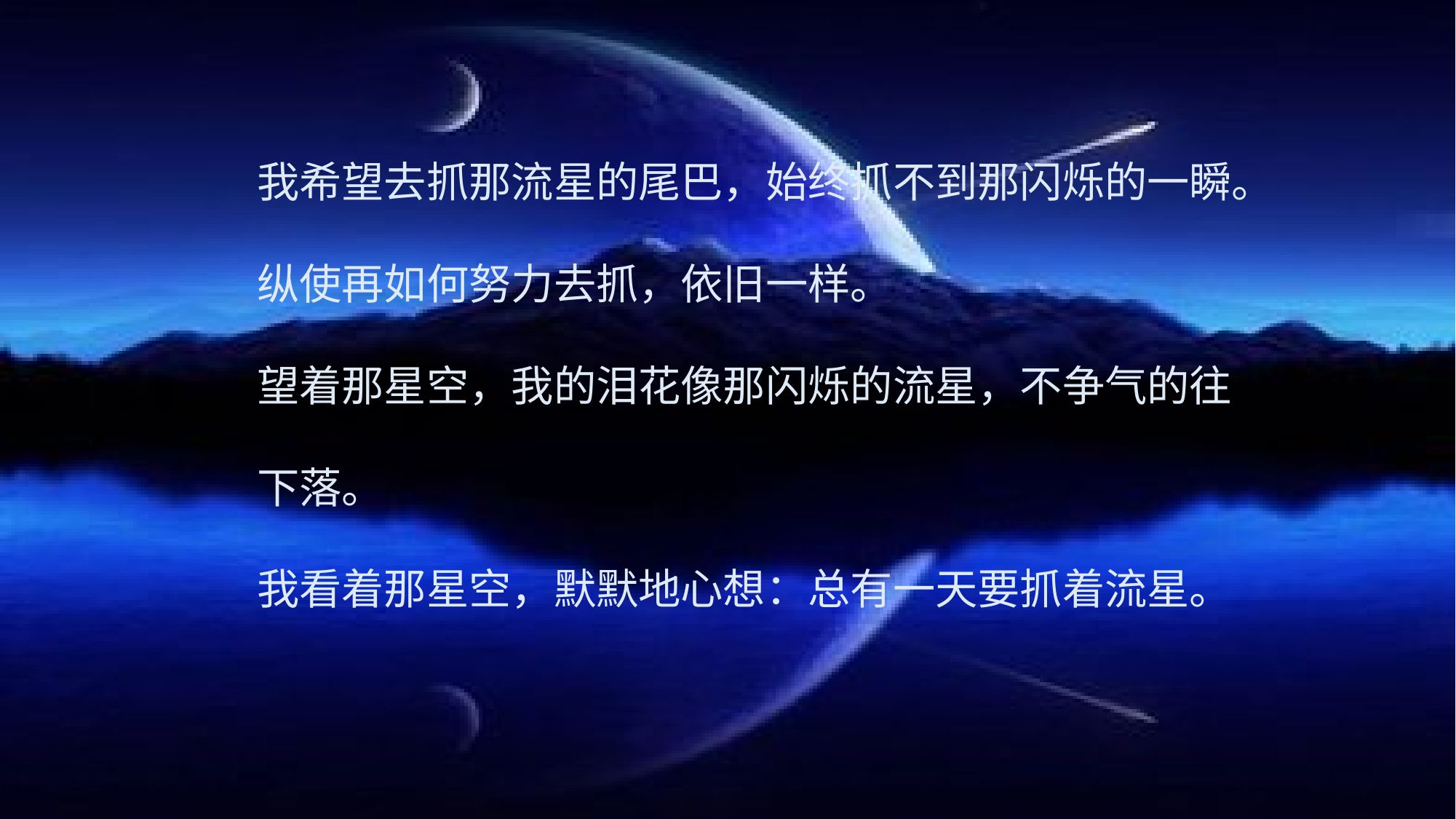

我希望去抓那流星的尾巴，始终抓不到那闪烁的一瞬。
纵使再如何努力去抓，依旧一样。
望着那星空，我的泪花像那闪烁的流星，不争气的往下落。
我看着那星空，默默地心想：总有一天要抓着流星。